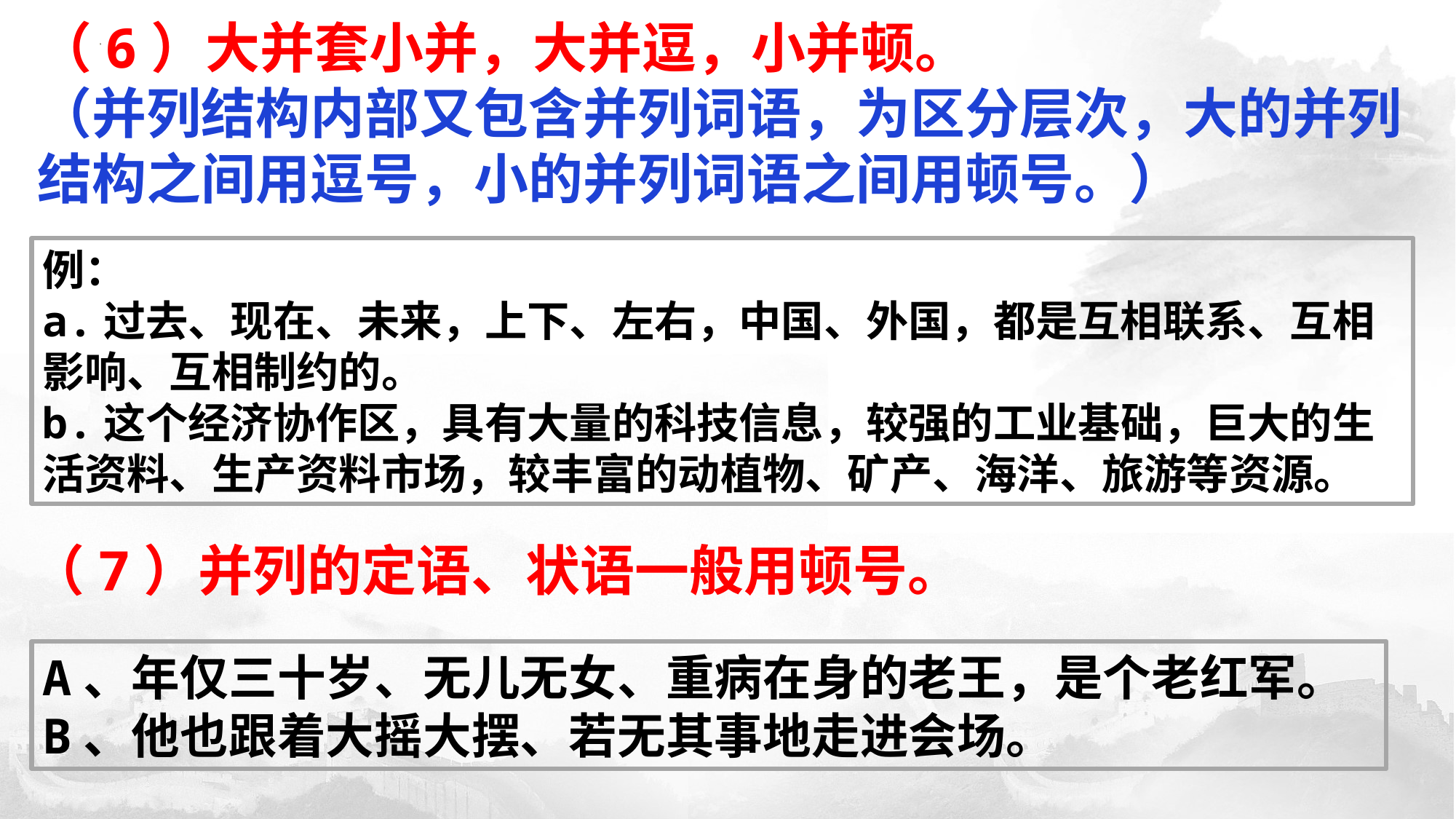

（6）大并套小并，大并逗，小并顿。
（并列结构内部又包含并列词语，为区分层次，大的并列结构之间用逗号，小的并列词语之间用顿号。）
例：
a.过去、现在、未来，上下、左右，中国、外国，都是互相联系、互相影响、互相制约的。
b.这个经济协作区，具有大量的科技信息，较强的工业基础，巨大的生活资料、生产资料市场，较丰富的动植物、矿产、海洋、旅游等资源。
（7）并列的定语、状语一般用顿号。
A、年仅三十岁、无儿无女、重病在身的老王，是个老红军。
B、他也跟着大摇大摆、若无其事地走进会场。